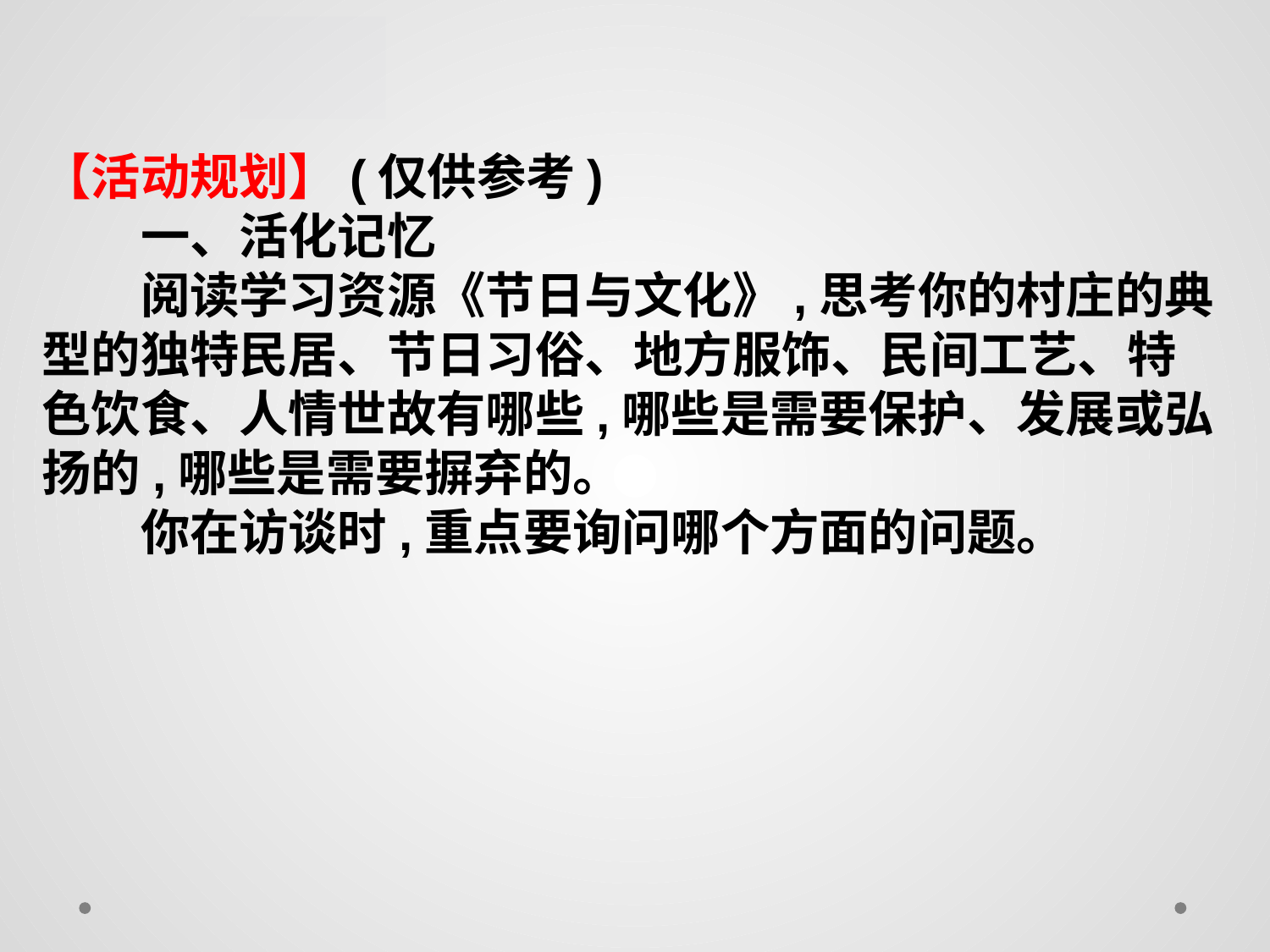

【活动规划】(仅供参考)
　　一、活化记忆
　　阅读学习资源《节日与文化》,思考你的村庄的典型的独特民居、节日习俗、地方服饰、民间工艺、特色饮食、人情世故有哪些,哪些是需要保护、发展或弘扬的,哪些是需要摒弃的。
　　你在访谈时,重点要询问哪个方面的问题。